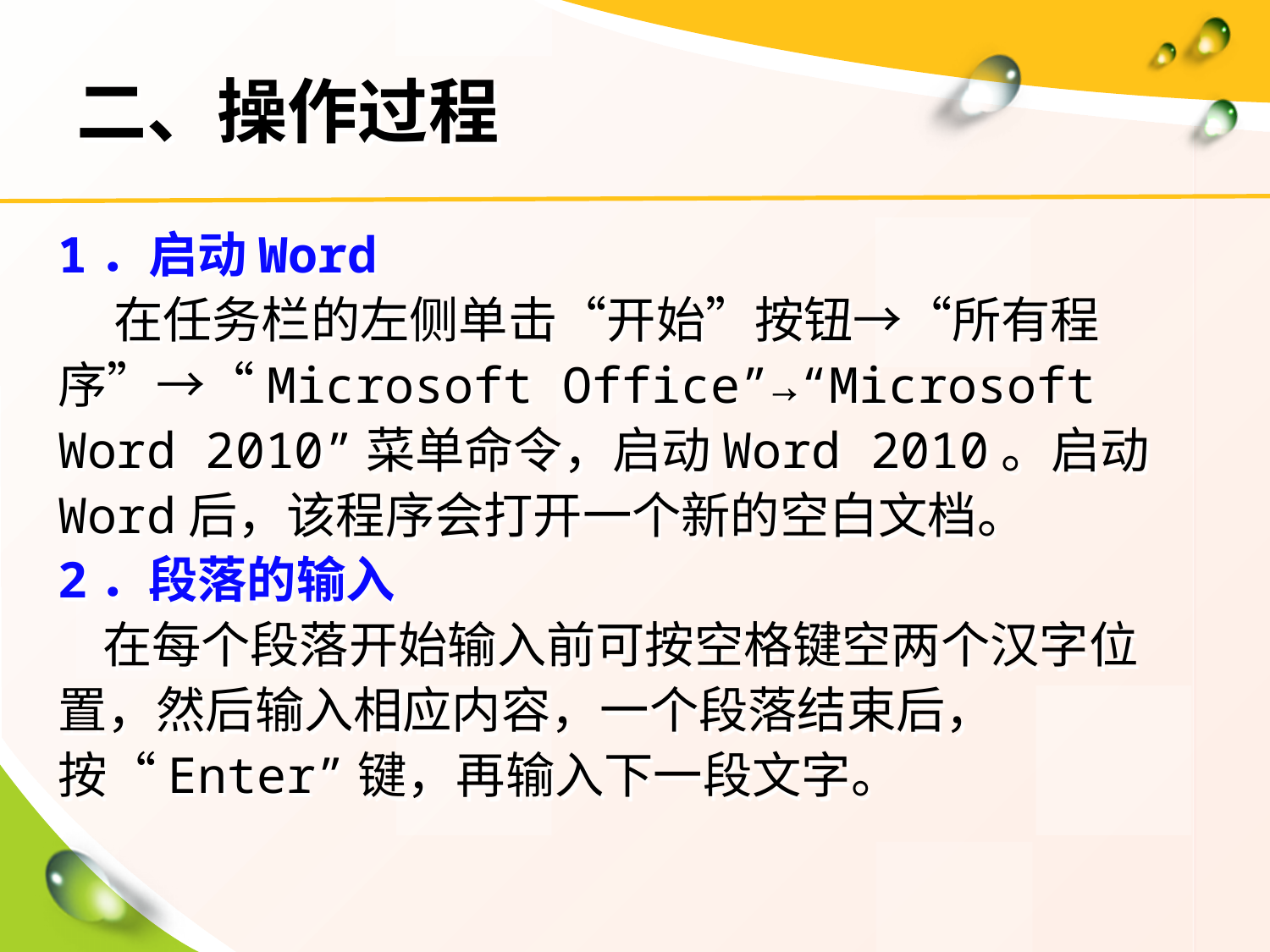

# 二、操作过程

1．启动Word
    在任务栏的左侧单击“开始”按钮→“所有程序”→“Microsoft Office”→“Microsoft Word 2010”菜单命令，启动Word 2010。启动Word后，该程序会打开一个新的空白文档。
2．段落的输入
   在每个段落开始输入前可按空格键空两个汉字位置，然后输入相应内容，一个段落结束后，按“Enter”键，再输入下一段文字。